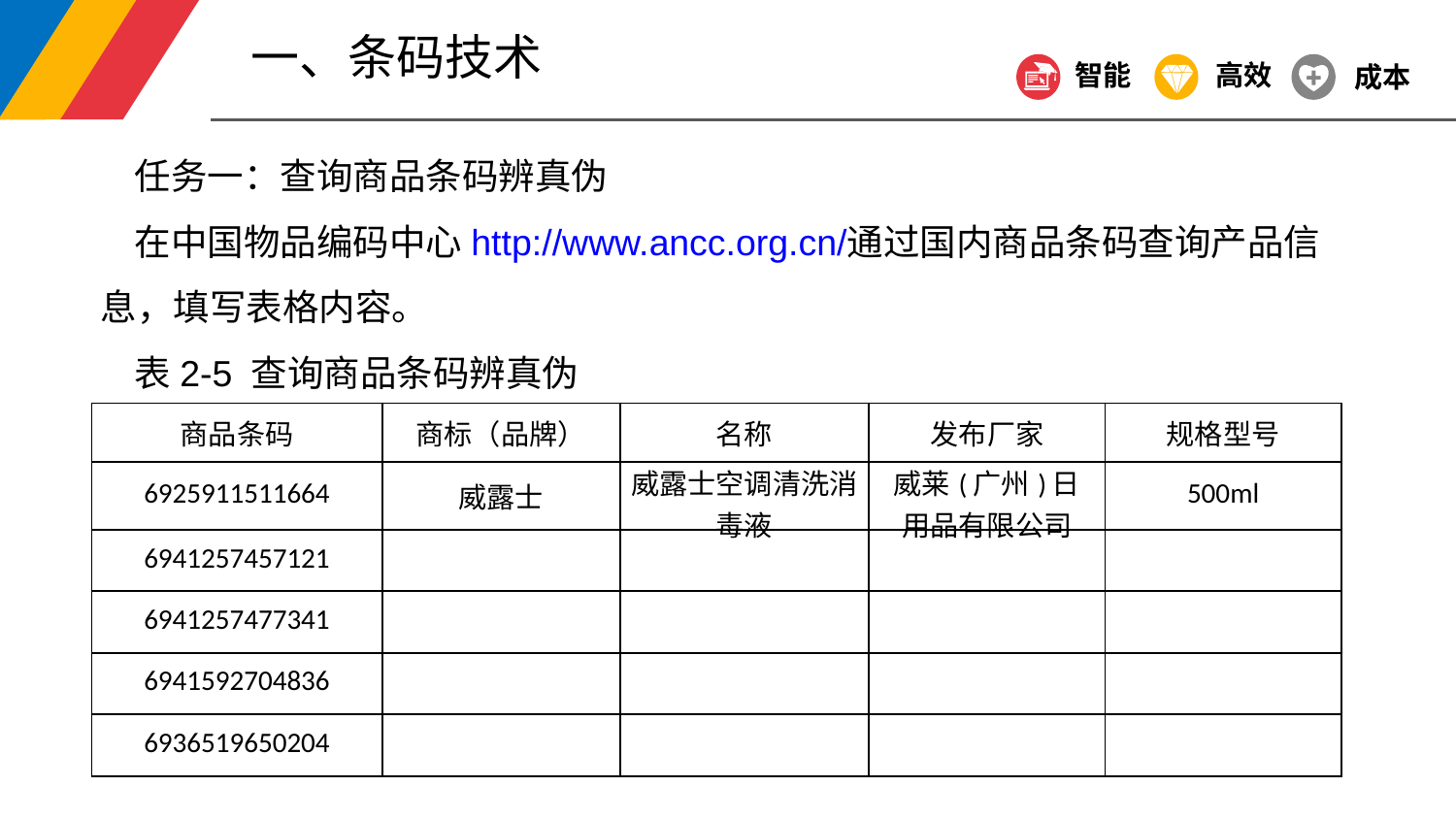

一、条码技术
智能
高效
成本
任务一：查询商品条码辨真伪
在中国物品编码中心http://www.ancc.org.cn/通过国内商品条码查询产品信息，填写表格内容。
表2-5 查询商品条码辨真伪
| 商品条码 | 商标（品牌） | 名称 | 发布厂家 | 规格型号 |
| --- | --- | --- | --- | --- |
| 6925911511664 | 威露士 | 威露士空调清洗消毒液 | 威莱(广州)日用品有限公司 | 500ml |
| 6941257457121 |  |  |  |  |
| 6941257477341 |  |  |  |  |
| 6941592704836 |  |  |  |  |
| 6936519650204 |  |  |  |  |